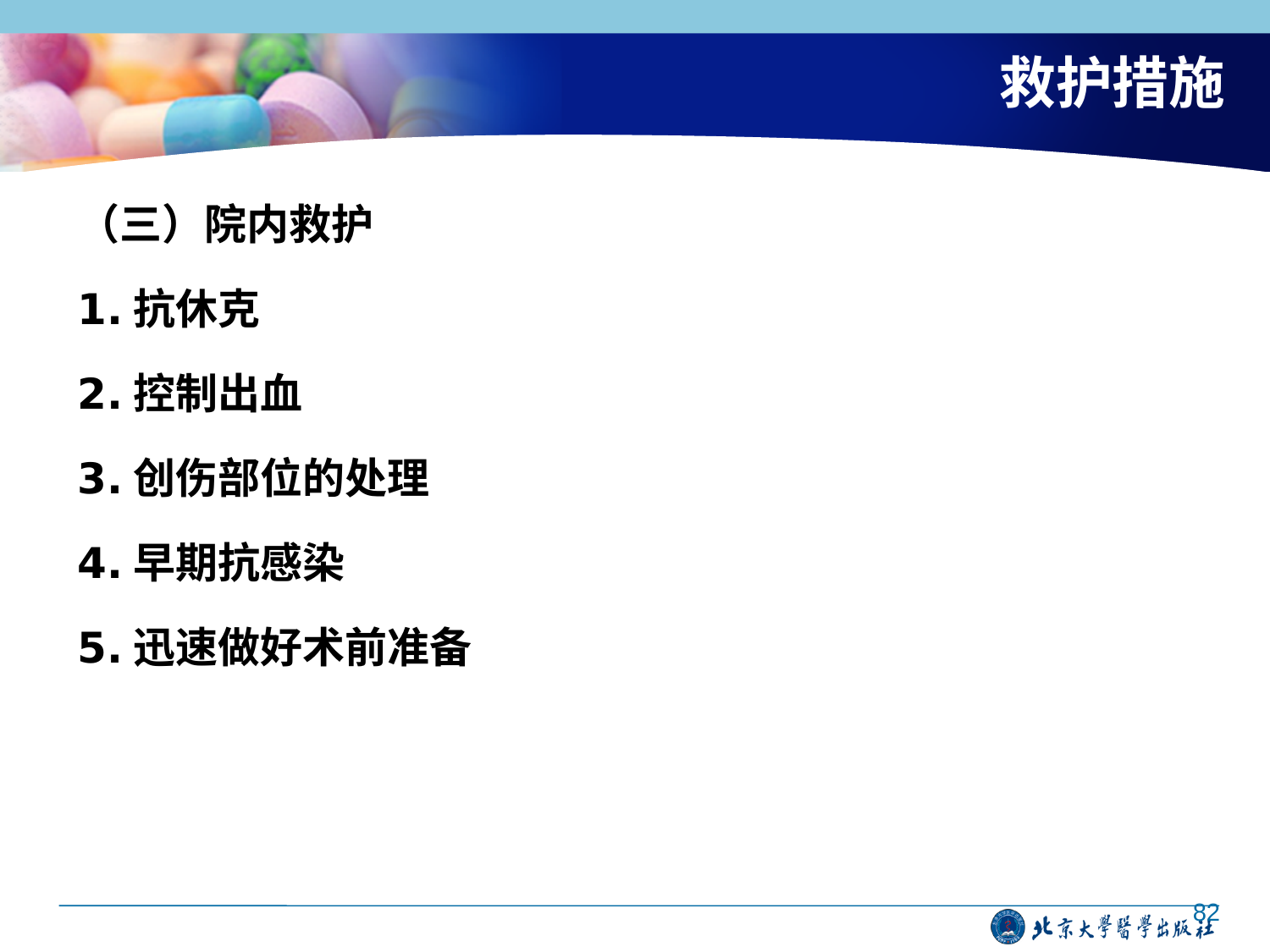

# 救护措施
（三）院内救护
1.抗休克
2.控制出血
3.创伤部位的处理
4.早期抗感染
5.迅速做好术前准备

82